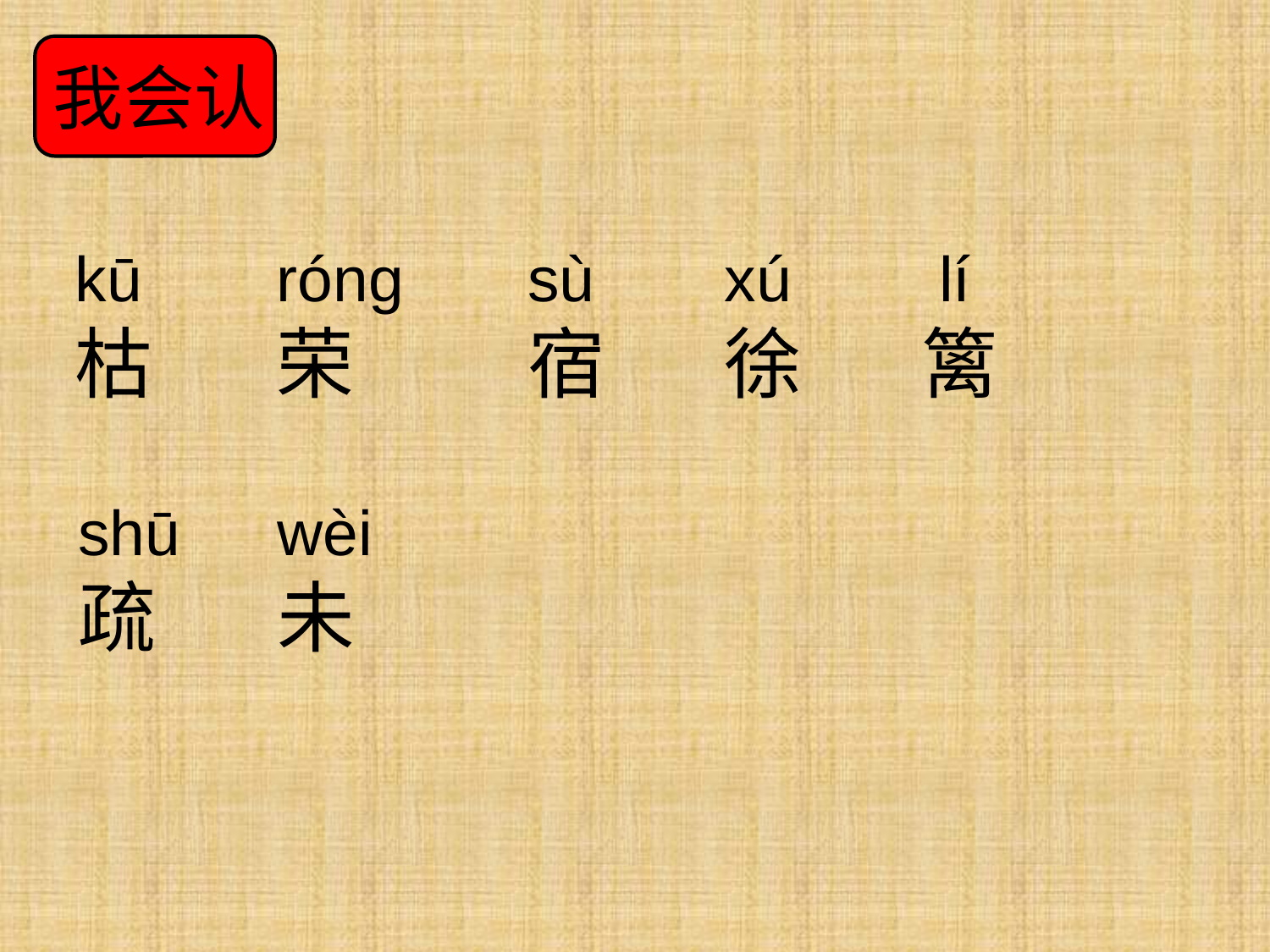

我会认
kū
枯
róng
荣
sù
宿
xú
徐
 lí
篱
shū
疏
wèi
未